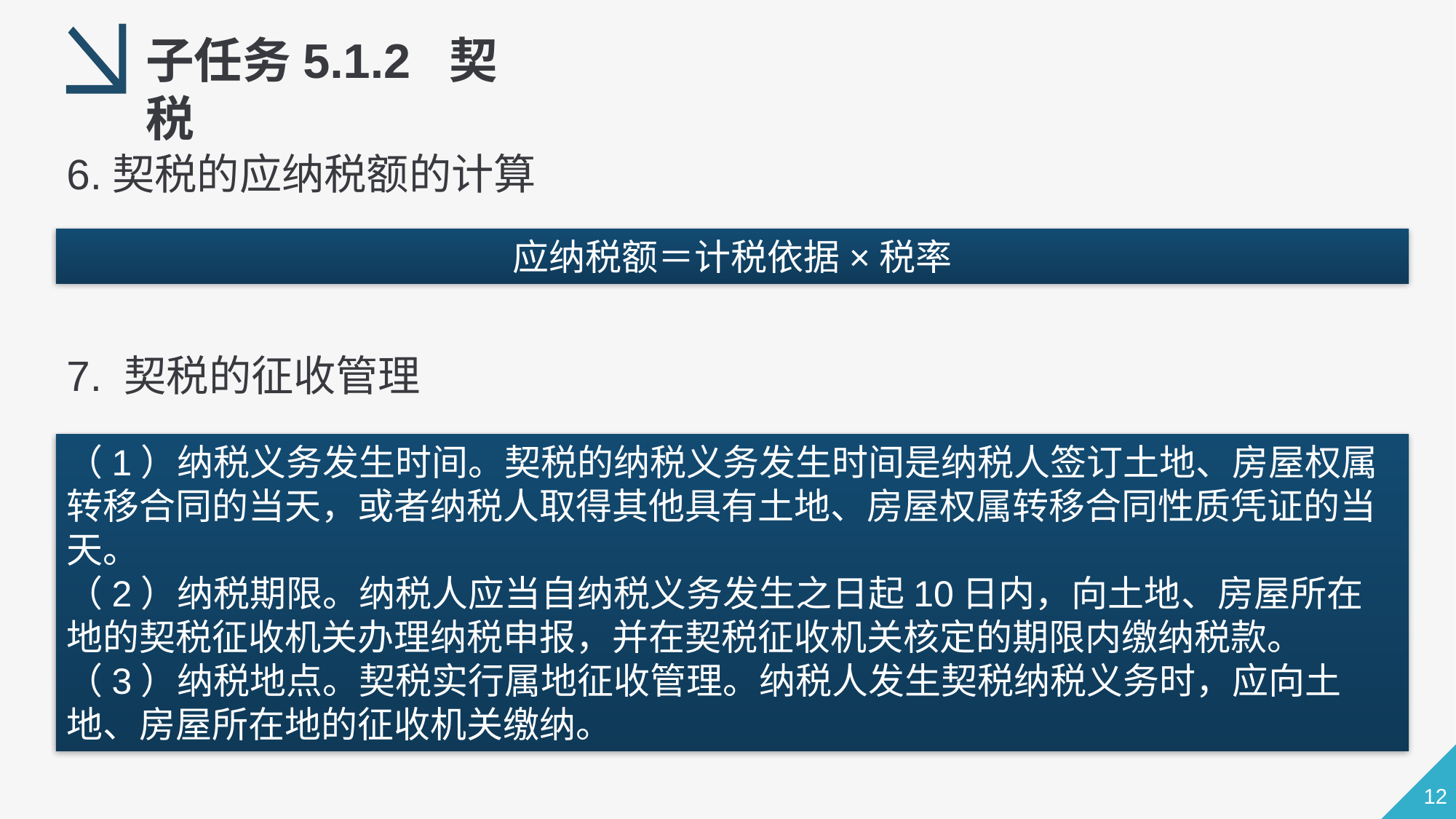

子任务5.1.2  契税
6.契税的应纳税额的计算
应纳税额＝计税依据×税率
7. 契税的征收管理
（1）纳税义务发生时间。契税的纳税义务发生时间是纳税人签订土地、房屋权属转移合同的当天，或者纳税人取得其他具有土地、房屋权属转移合同性质凭证的当天。
（2）纳税期限。纳税人应当自纳税义务发生之日起10日内，向土地、房屋所在地的契税征收机关办理纳税申报，并在契税征收机关核定的期限内缴纳税款。
（3）纳税地点。契税实行属地征收管理。纳税人发生契税纳税义务时，应向土地、房屋所在地的征收机关缴纳。